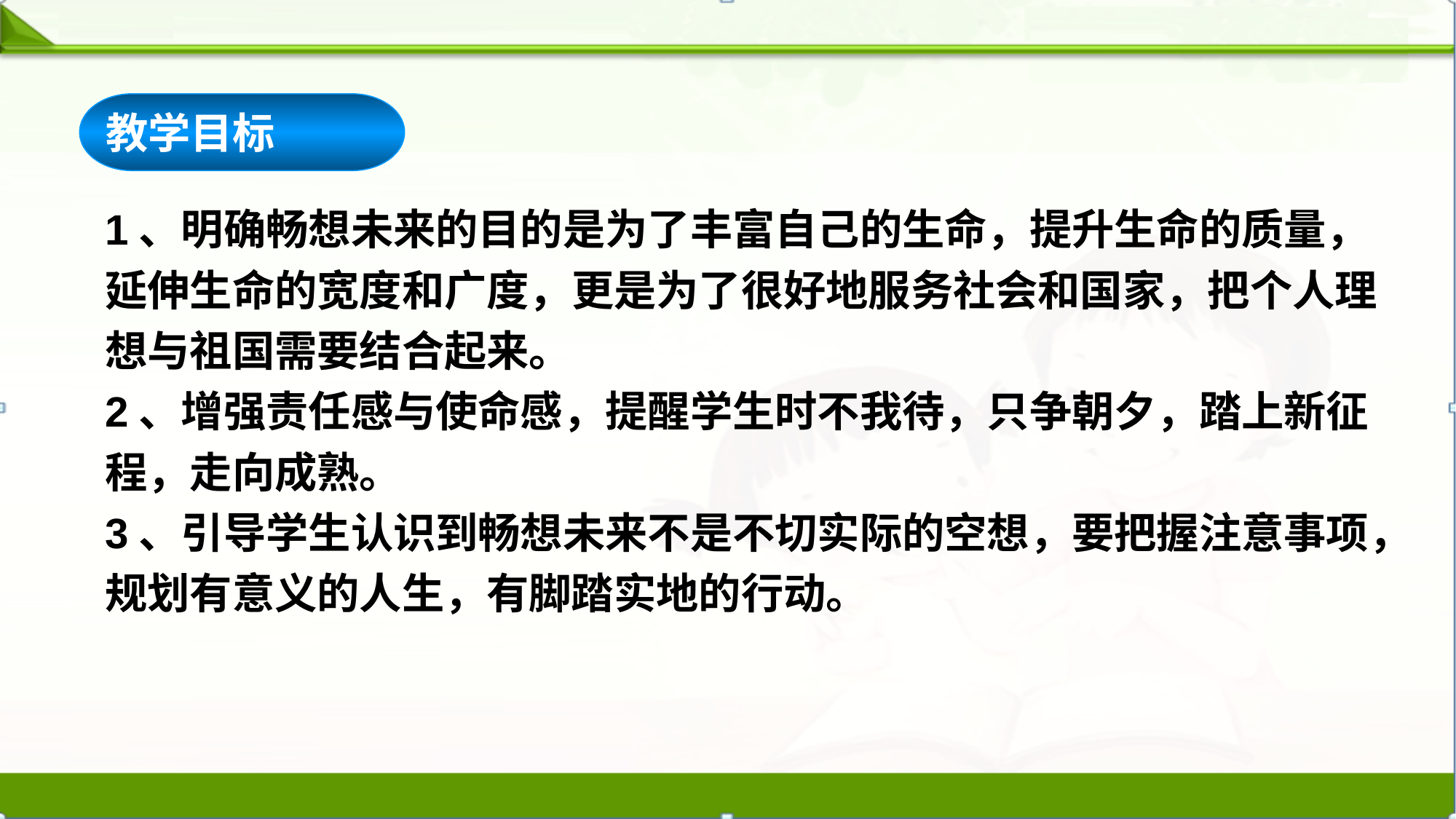

教学目标
1、明确畅想未来的目的是为了丰富自己的生命，提升生命的质量，延伸生命的宽度和广度，更是为了很好地服务社会和国家，把个人理想与祖国需要结合起来。
2、增强责任感与使命感，提醒学生时不我待，只争朝夕，踏上新征程，走向成熟。
3、引导学生认识到畅想未来不是不切实际的空想，要把握注意事项，规划有意义的人生，有脚踏实地的行动。